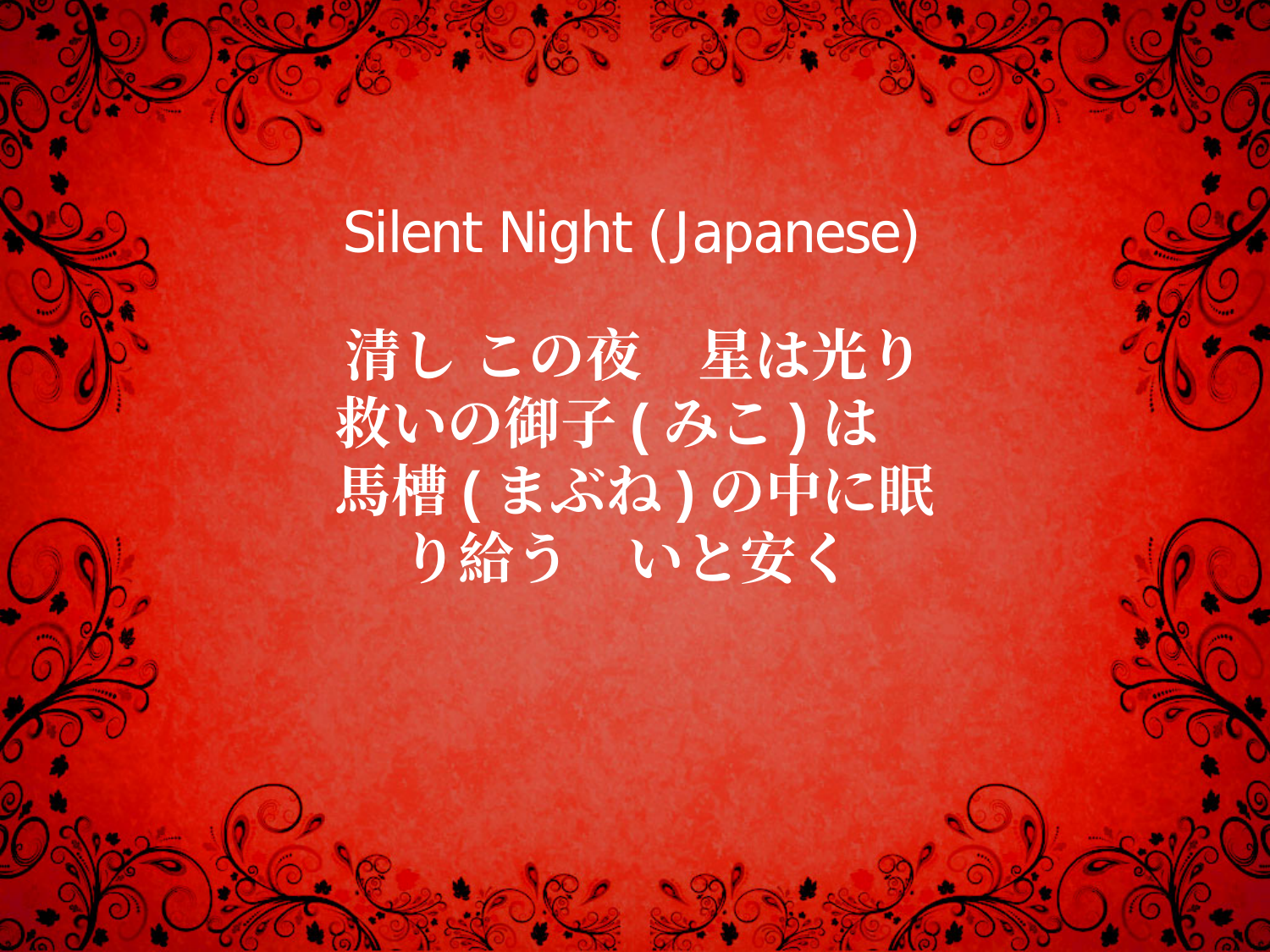

Silent Night (Japanese)

清し この夜　星は光り救いの御子(みこ)は
馬槽(まぶね)の中に眠り給う　いと安く